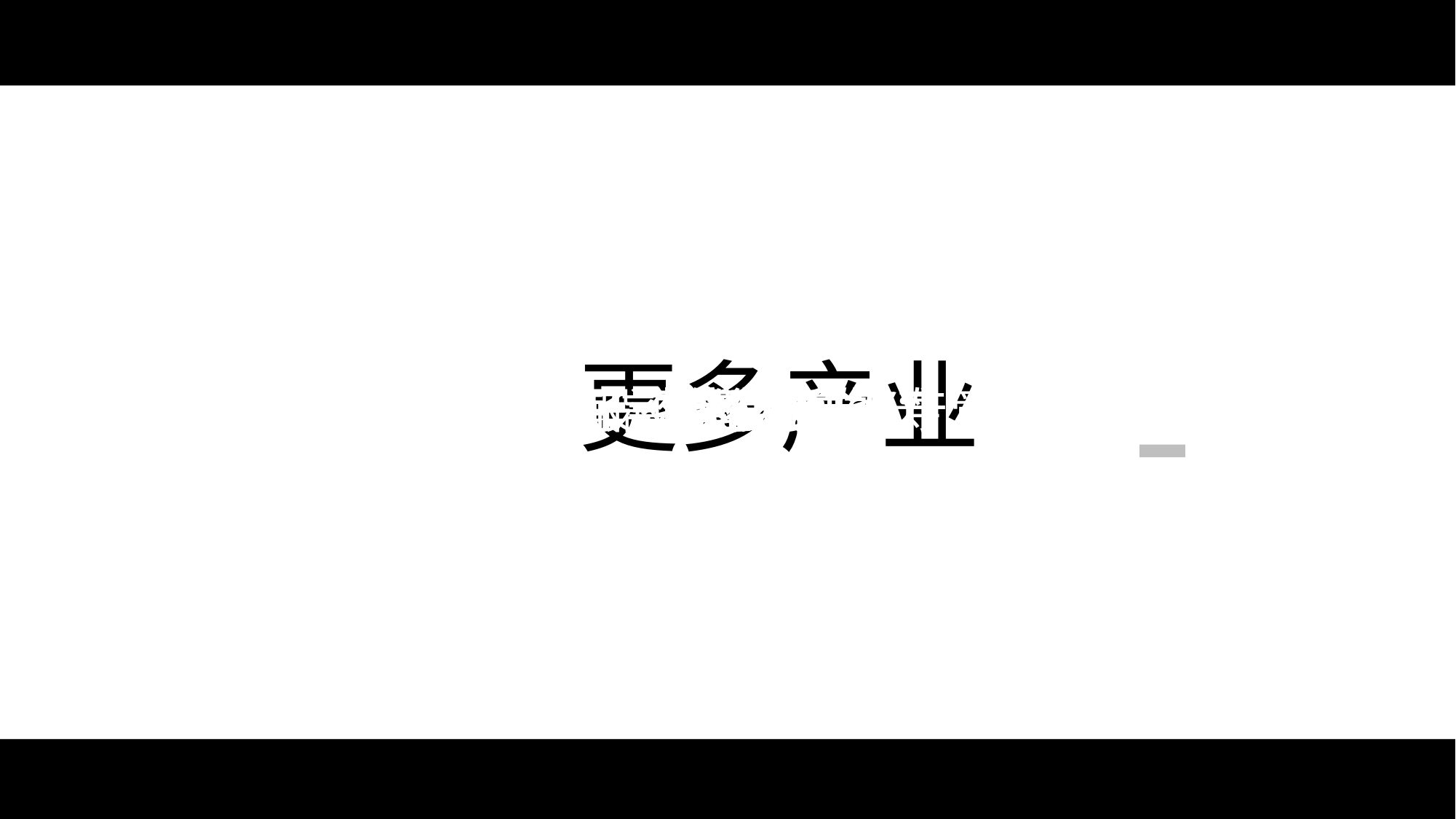

南华投资
南华生物
更多
产业
大概还有20个
团
结
在金控集团麾下
财富证券
还有……
我们财信金控有
南华民生
湖南信托
子
股交所
还有很多
——
这么多
公司
太多了说不完
以及
联交所
吉祥人寿
例如：
资产管理公司
金交中心
老霸气了
这么多公司
（AMC）
产业基金